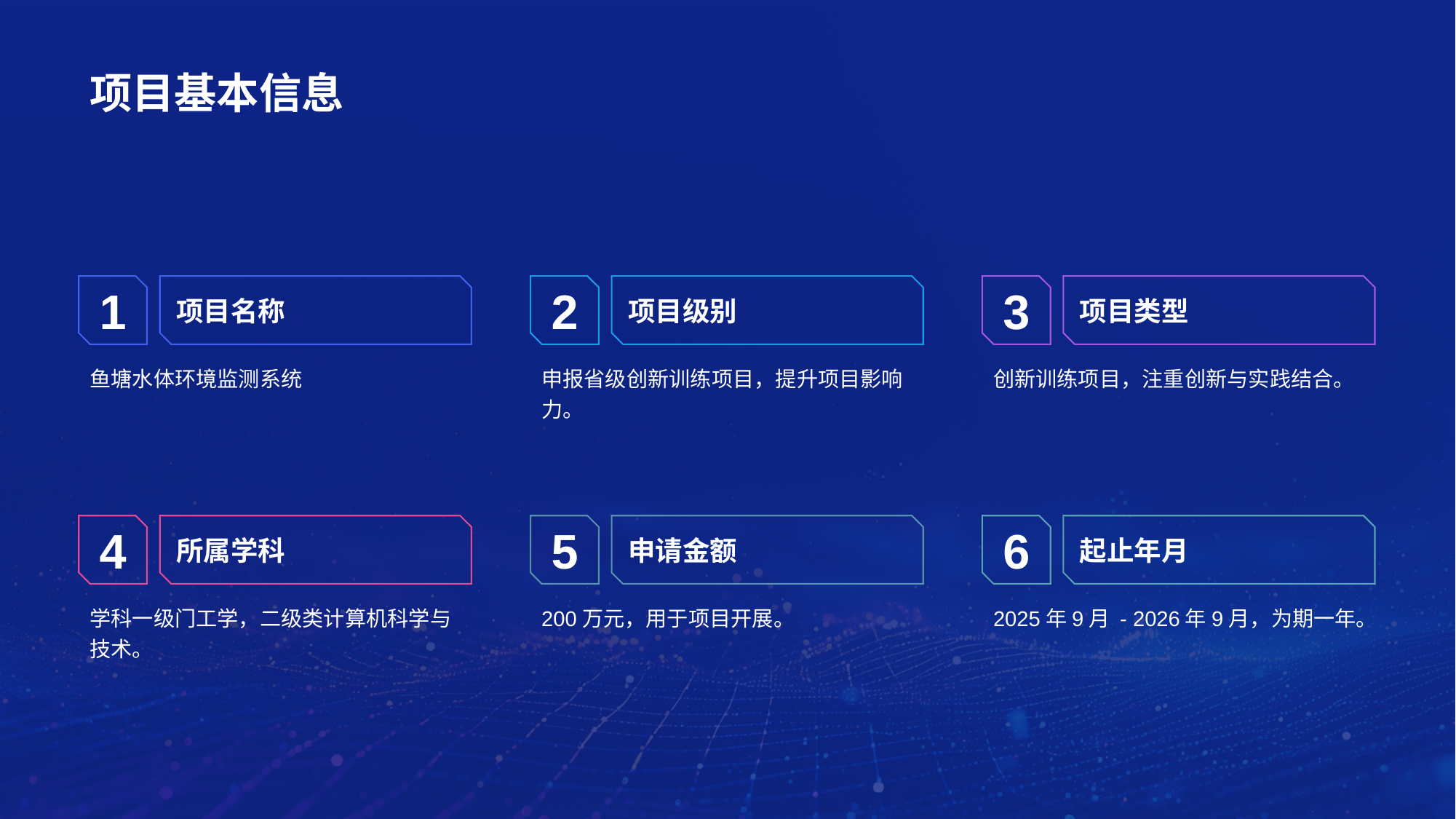

# 项目基本信息

1
项目名称
鱼塘水体环境监测系统
2
项目级别
申报省级创新训练项目，提升项目影响力。
3
项目类型
创新训练项目，注重创新与实践结合。
4
所属学科
学科一级门工学，二级类计算机科学与技术。
5
申请金额
200万元，用于项目开展。
6
起止年月
2025年9月 - 2026年9月，为期一年。